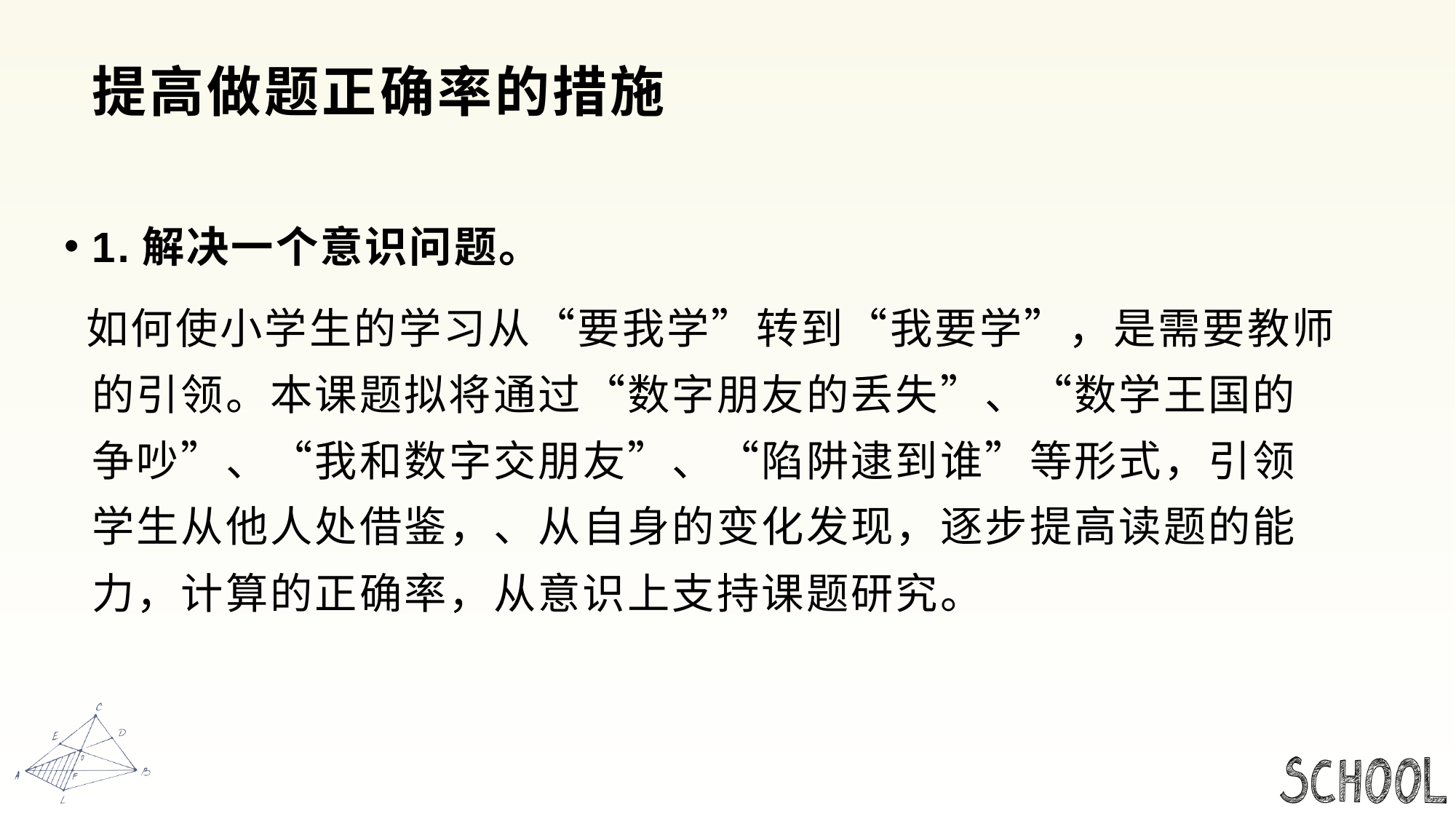

# 提高做题正确率的措施

1.解决一个意识问题。
 如何使小学生的学习从“要我学”转到“我要学”，是需要教师的引领。本课题拟将通过“数字朋友的丢失”、“数学王国的争吵”、“我和数字交朋友”、“陷阱逮到谁”等形式，引领学生从他人处借鉴，、从自身的变化发现，逐步提高读题的能力，计算的正确率，从意识上支持课题研究。